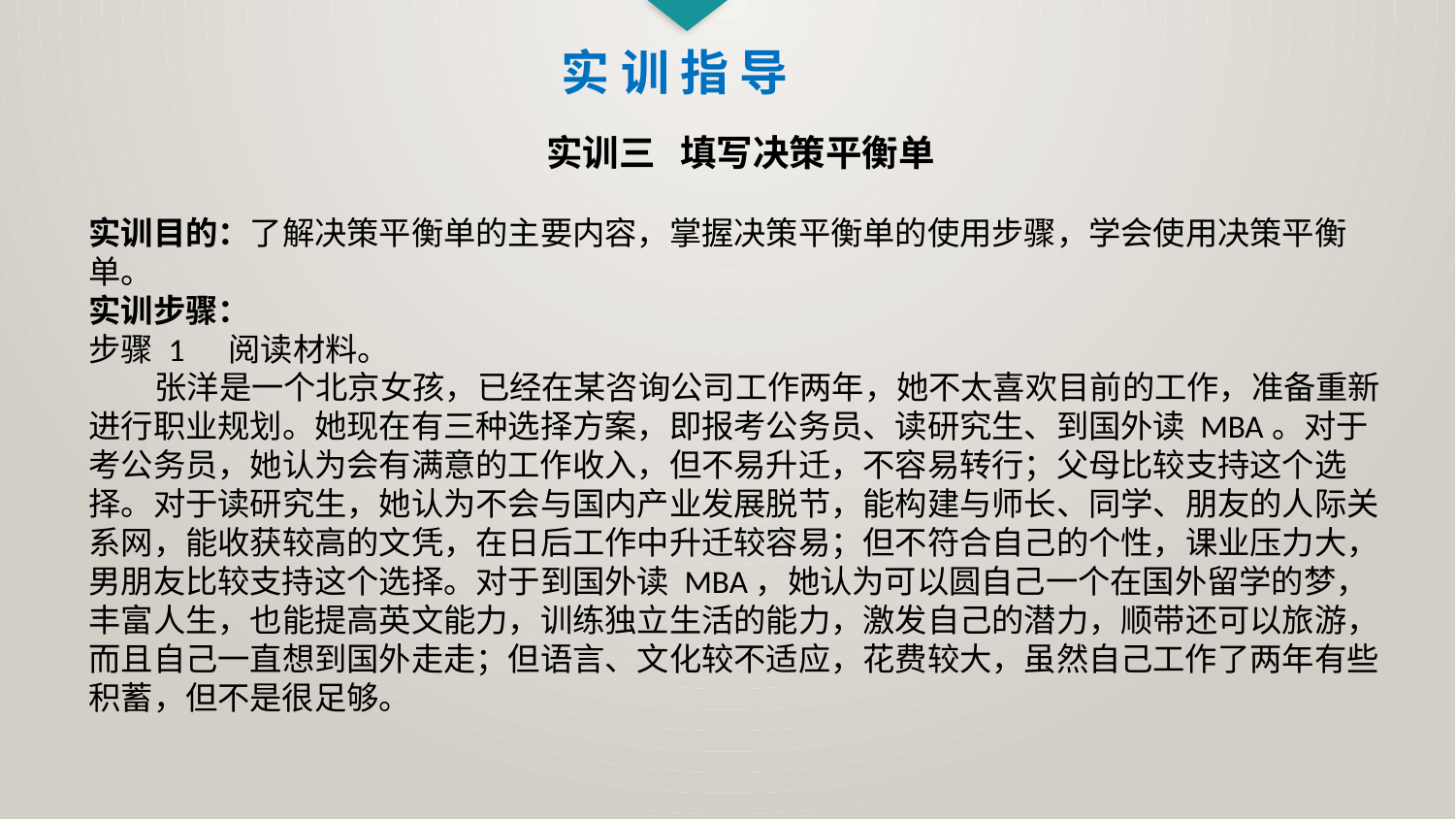

实 训 指 导
实训三   填写决策平衡单

实训目的：了解决策平衡单的主要内容，掌握决策平衡单的使用步骤，学会使用决策平衡单。
实训步骤：
步骤 1     阅读材料。
        张洋是一个北京女孩，已经在某咨询公司工作两年，她不太喜欢目前的工作，准备重新进行职业规划。她现在有三种选择方案，即报考公务员、读研究生、到国外读 MBA。对于考公务员，她认为会有满意的工作收入，但不易升迁，不容易转行；父母比较支持这个选择。对于读研究生，她认为不会与国内产业发展脱节，能构建与师长、同学、朋友的人际关系网，能收获较高的文凭，在日后工作中升迁较容易；但不符合自己的个性，课业压力大，男朋友比较支持这个选择。对于到国外读 MBA，她认为可以圆自己一个在国外留学的梦，丰富人生，也能提高英文能力，训练独立生活的能力，激发自己的潜力，顺带还可以旅游，而且自己一直想到国外走走；但语言、文化较不适应，花费较大，虽然自己工作了两年有些积蓄，但不是很足够。
62